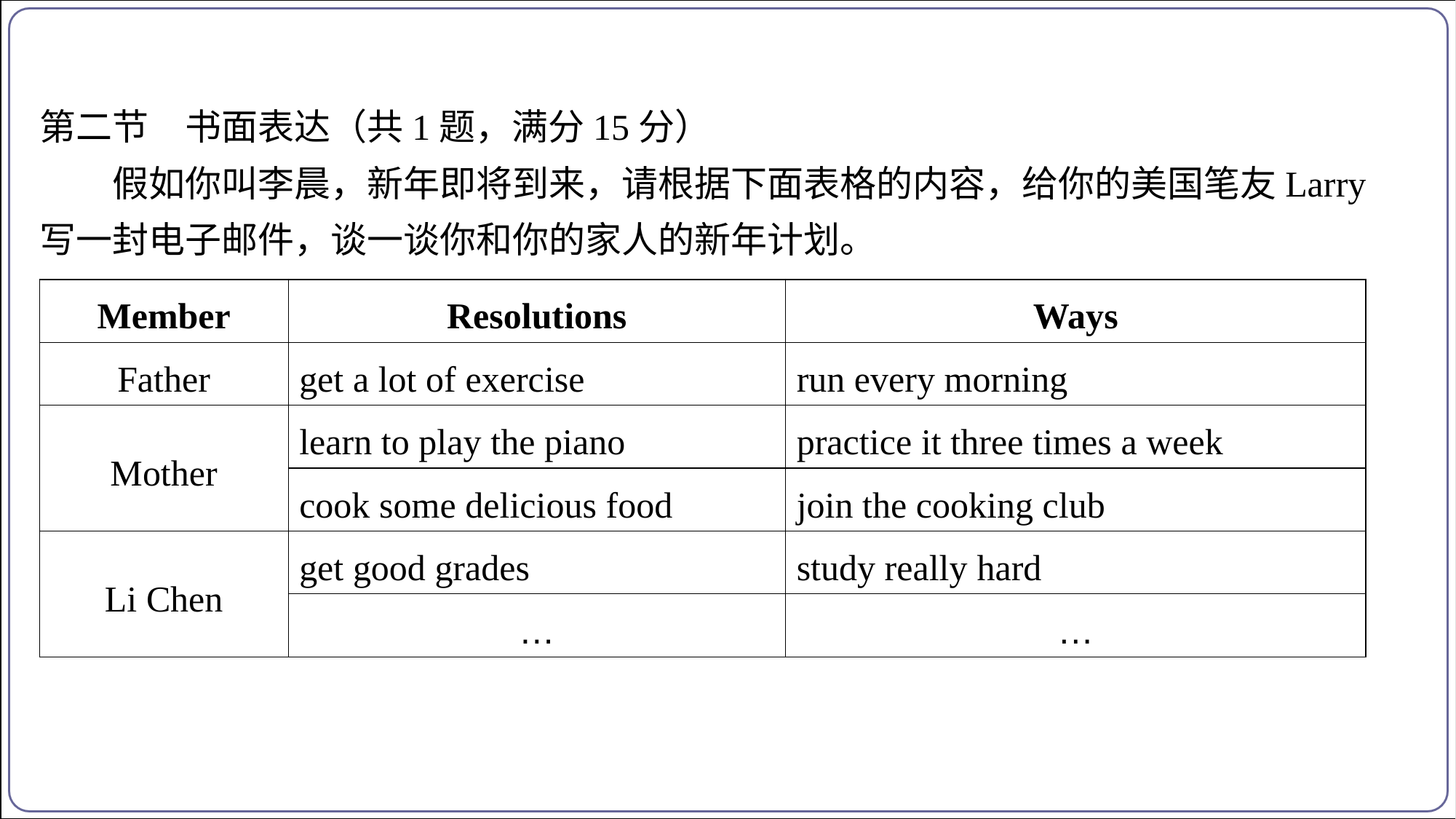

第二节　书面表达（共1题，满分15分）
假如你叫李晨，新年即将到来，请根据下面表格的内容，给你的美国笔友Larry
写一封电子邮件，谈一谈你和你的家人的新年计划。
| Member | Resolutions | Ways |
| --- | --- | --- |
| Father | get a lot of exercise | run every morning |
| Mother | learn to play the piano | practice it three times a week |
|  | cook some delicious food | join the cooking club |
| Li Chen | get good grades | study really hard |
|  | … | … |